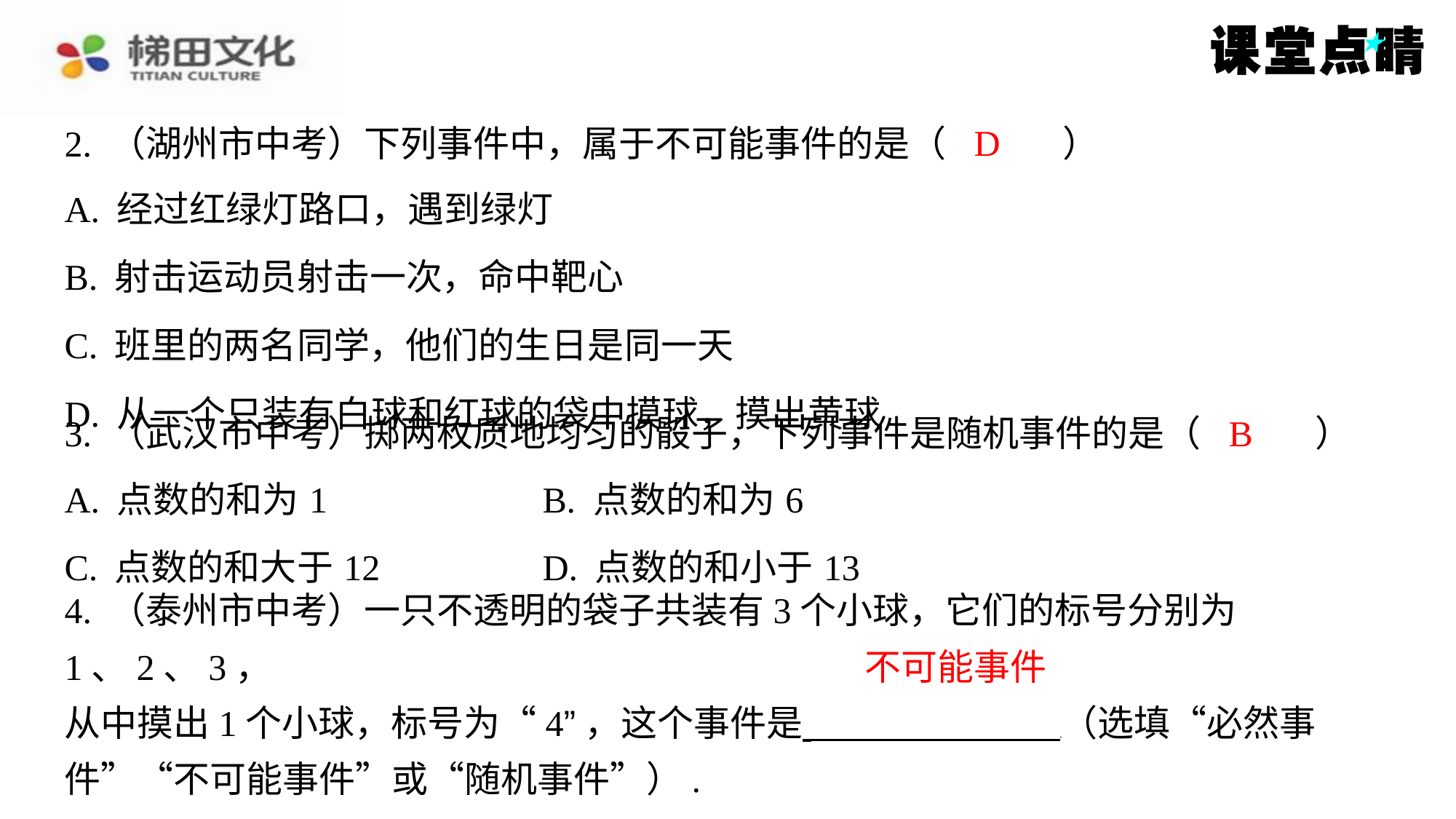

D
2. （湖州市中考）下列事件中，属于不可能事件的是（　D　）
| A. 经过红绿灯路口，遇到绿灯 |
| --- |
| B. 射击运动员射击一次，命中靶心 |
| C. 班里的两名同学，他们的生日是同一天 |
| D. 从一个只装有白球和红球的袋中摸球，摸出黄球 |
B
3. （武汉市中考）掷两枚质地均匀的骰子，下列事件是随机事件的是（　B　）
| A. 点数的和为1 | B. 点数的和为6 |
| --- | --- |
| C. 点数的和大于12 | D. 点数的和小于13 |
4. （泰州市中考）一只不透明的袋子共装有3个小球，它们的标号分别为1、2、3，
从中摸出1个小球，标号为“4”，这个事件是                                       （选填“必然事
件”“不可能事件”或“随机事件”）.
不可能事件